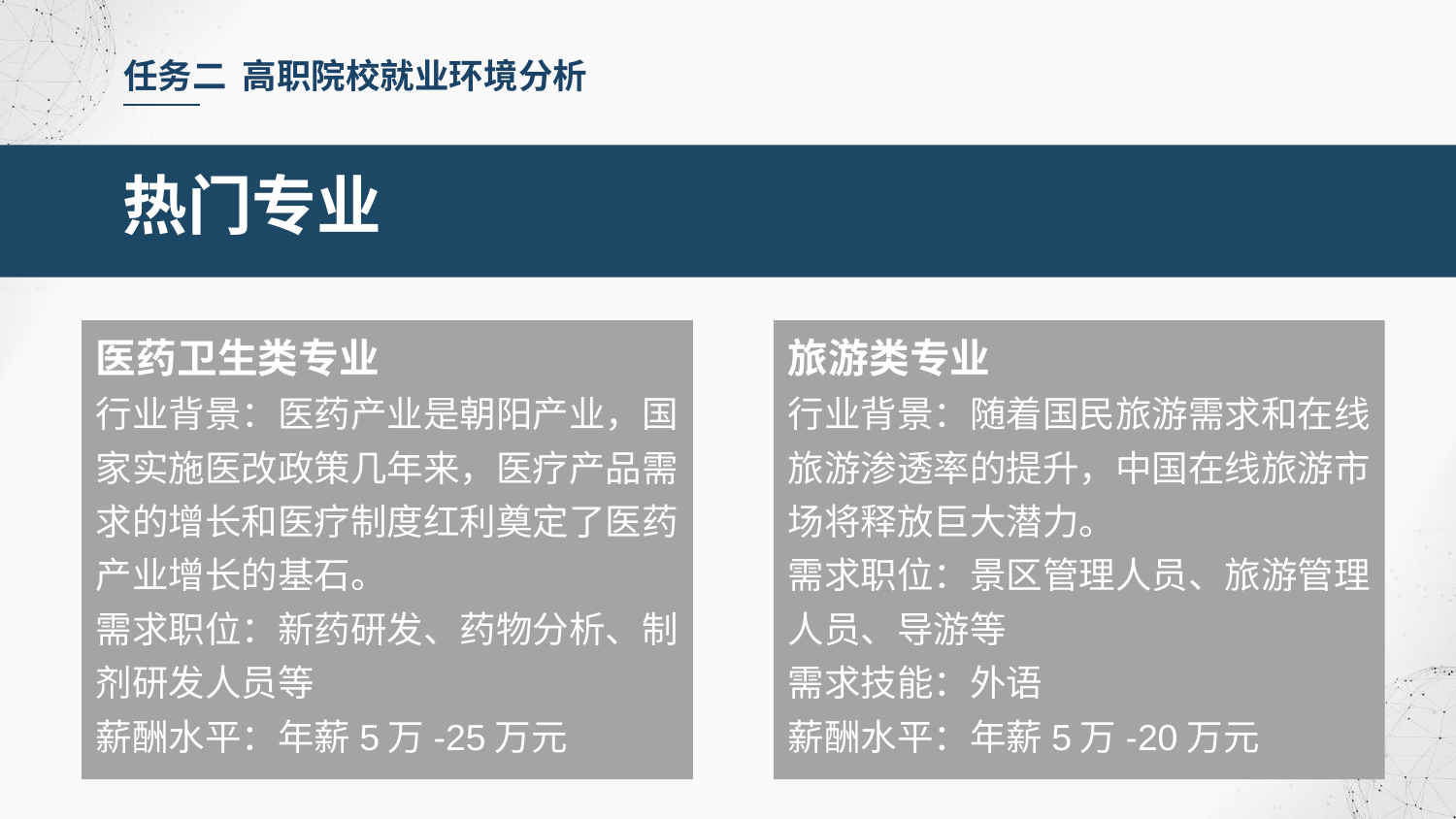

任务二  高职院校就业环境分析

热门专业
医药卫生类专业
行业背景：医药产业是朝阳产业，国家实施医改政策几年来，医疗产品需求的增长和医疗制度红利奠定了医药产业增长的基石。
需求职位：新药研发、药物分析、制剂研发人员等
薪酬水平：年薪5万-25万元
旅游类专业
行业背景：随着国民旅游需求和在线旅游渗透率的提升，中国在线旅游市场将释放巨大潜力。
需求职位：景区管理人员、旅游管理人员、导游等
需求技能：外语
薪酬水平：年薪5万-20万元